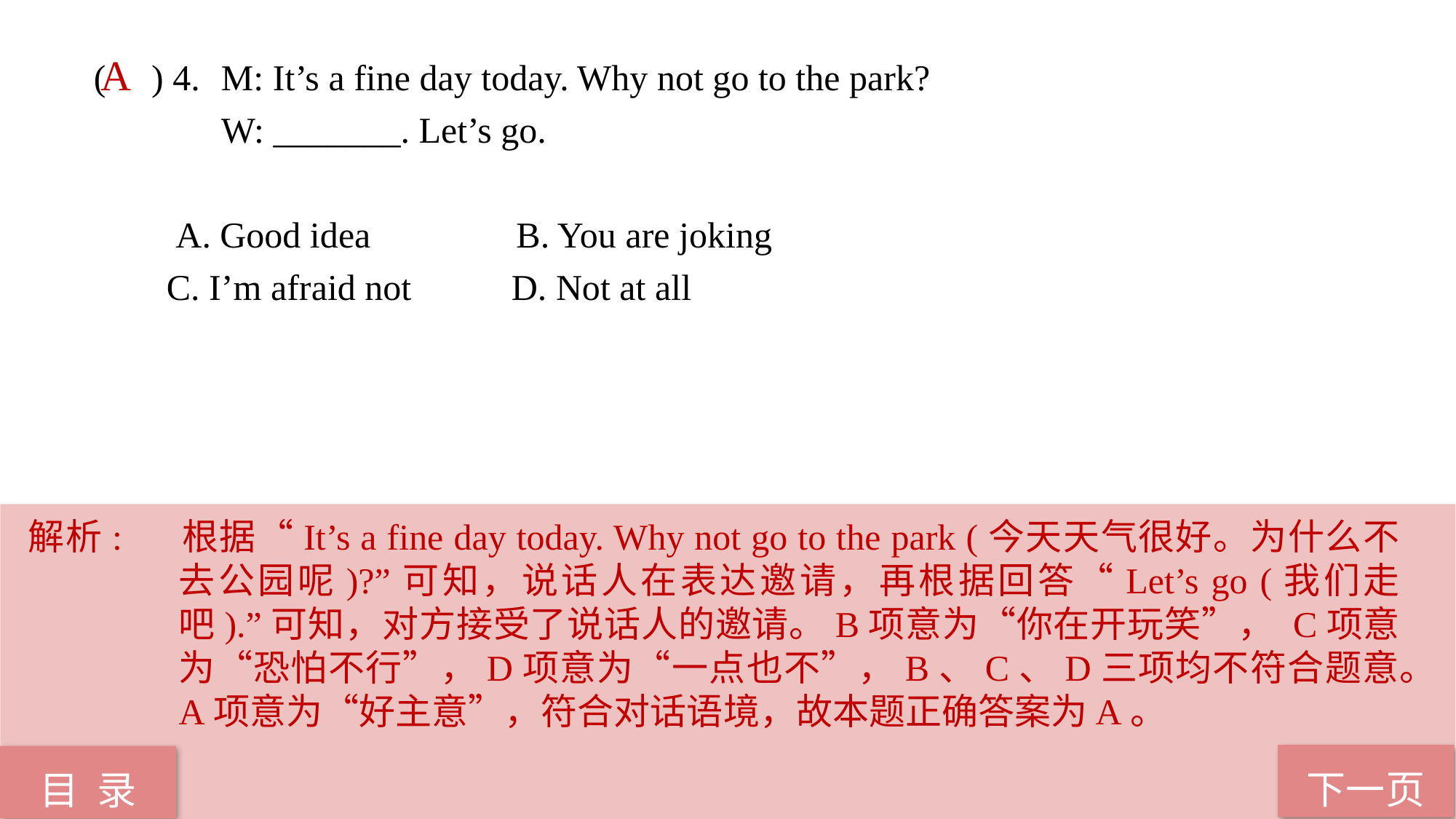

(     ) 4.	  M: It’s a fine day today. Why not go to the park?
              W: _______. Let’s go.

         A. Good idea                B. You are joking
        C. I’m afraid not           D. Not at all
A
解析:	根据“It’s a fine day today. Why not go to the park (今天天气很好。为什么不去公园呢)?”可知，说话人在表达邀请，再根据回答“Let’s go (我们走吧).”可知，对方接受了说话人的邀请。B项意为“你在开玩笑”， C项意为“恐怕不行”，D项意为“一点也不”，B、C、D三项均不符合题意。A项意为“好主意”，符合对话语境，故本题正确答案为A。